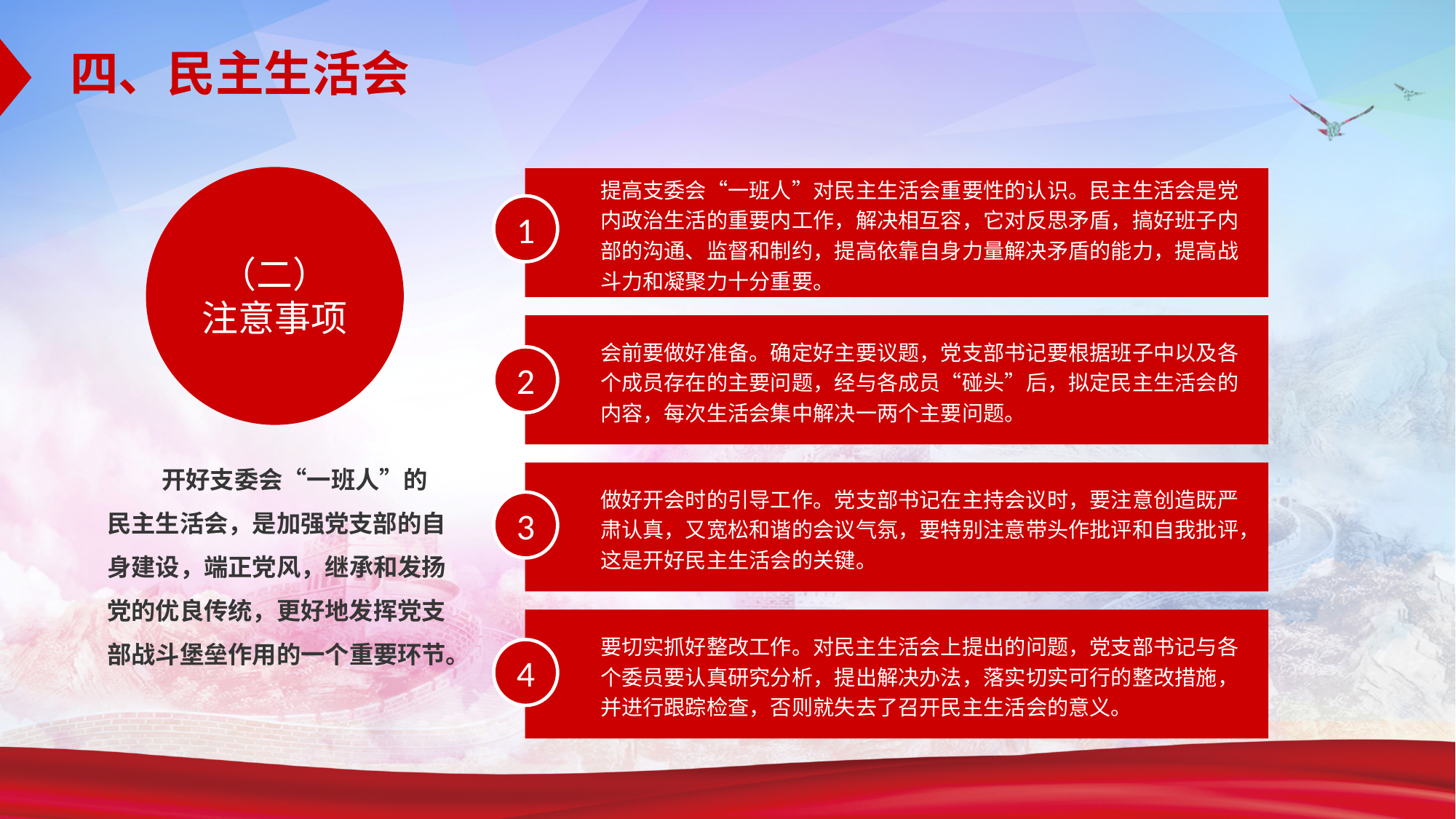

四、民主生活会

（二）
注意事项
提高支委会“一班人”对民主生活会重要性的认识。民主生活会是党内政治生活的重要内工作，解决相互容，它对反思矛盾，搞好班子内部的沟通、监督和制约，提高依靠自身力量解决矛盾的能力，提高战斗力和凝聚力十分重要。
1
会前要做好准备。确定好主要议题，党支部书记要根据班子中以及各个成员存在的主要问题，经与各成员“碰头”后，拟定民主生活会的内容，每次生活会集中解决一两个主要问题。
2
开好支委会“一班人”的民主生活会，是加强党支部的自身建设，端正党风，继承和发扬党的优良传统，更好地发挥党支部战斗堡垒作用的一个重要环节。
做好开会时的引导工作。党支部书记在主持会议时，要注意创造既严肃认真，又宽松和谐的会议气氛，要特别注意带头作批评和自我批评，这是开好民主生活会的关键。
3
要切实抓好整改工作。对民主生活会上提出的问题，党支部书记与各个委员要认真研究分析，提出解决办法，落实切实可行的整改措施，并进行跟踪检查，否则就失去了召开民主生活会的意义。
4